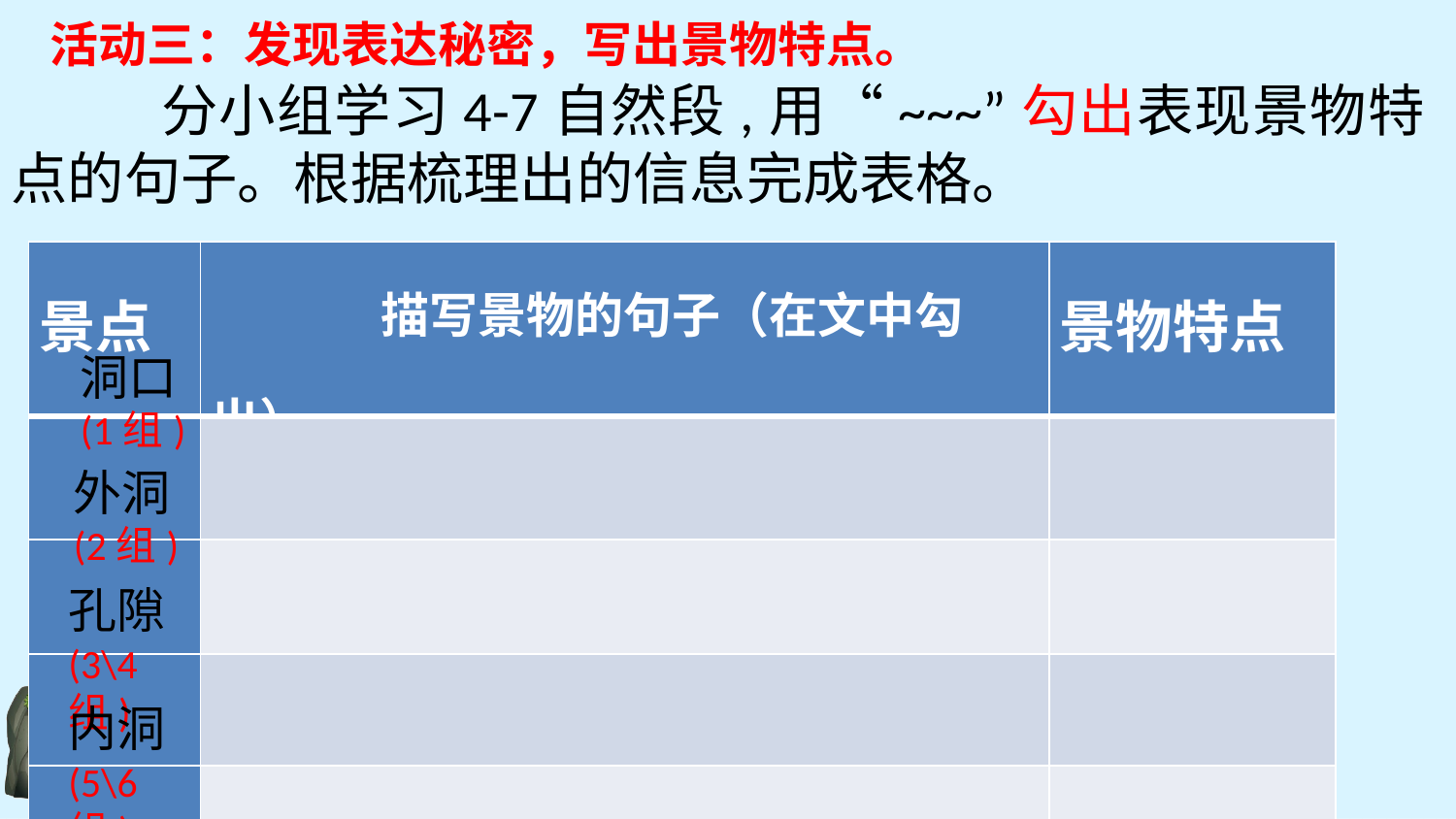

分小组学习4-7自然段,用“~~~”勾出表现景物特点的句子。根据梳理出的信息完成表格。
活动三：发现表达秘密，写出景物特点。
| 景点 | 描写景物的句子（在文中勾出） | 景物特点 |
| --- | --- | --- |
|  |  |  |
|  |  |  |
|  |  |  |
|  |  |  |
洞口
(1组)
外洞
(2组)

孔隙
(3\4组)

内洞
(5\6组)